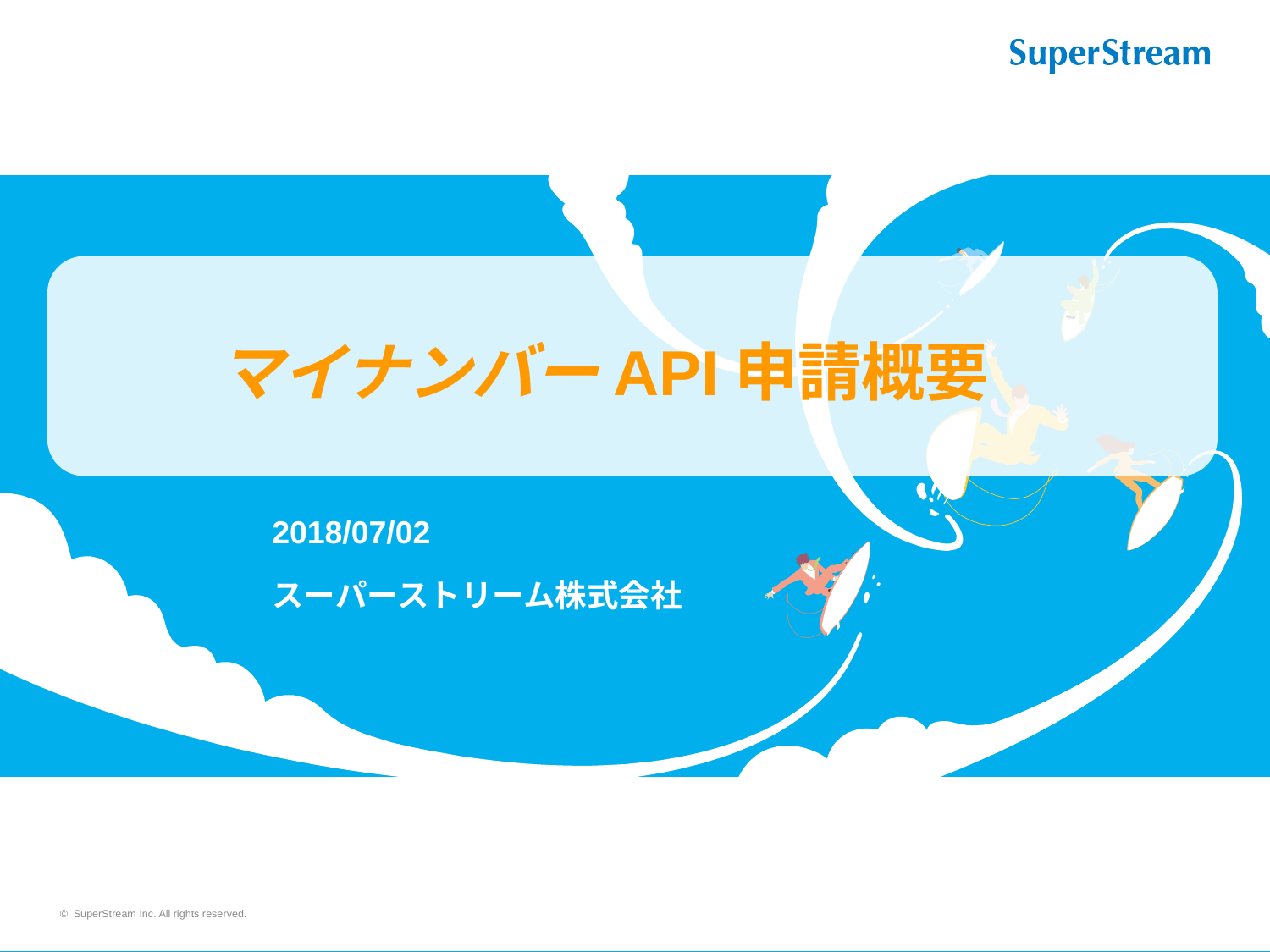

マイナンバーAPI申請概要
2018/07/02
スーパーストリーム株式会社
©  SuperStream Inc. All rights reserved.